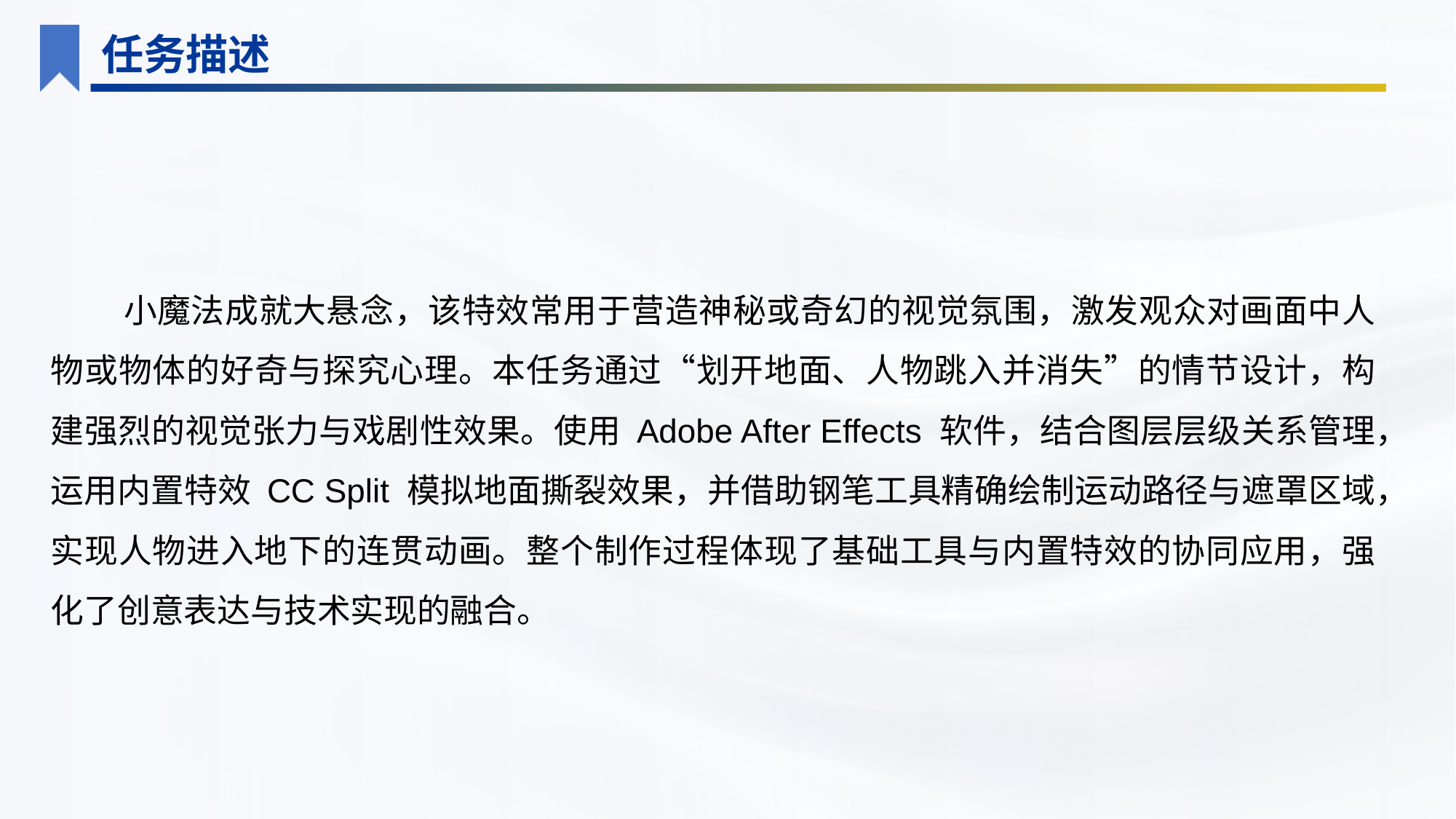

任务描述
小魔法成就大悬念，该特效常用于营造神秘或奇幻的视觉氛围，激发观众对画面中人物或物体的好奇与探究心理。本任务通过“划开地面、人物跳入并消失”的情节设计，构建强烈的视觉张力与戏剧性效果。使用 Adobe After Effects 软件，结合图层层级关系管理，运用内置特效 CC Split 模拟地面撕裂效果，并借助钢笔工具精确绘制运动路径与遮罩区域，实现人物进入地下的连贯动画。整个制作过程体现了基础工具与内置特效的协同应用，强化了创意表达与技术实现的融合。